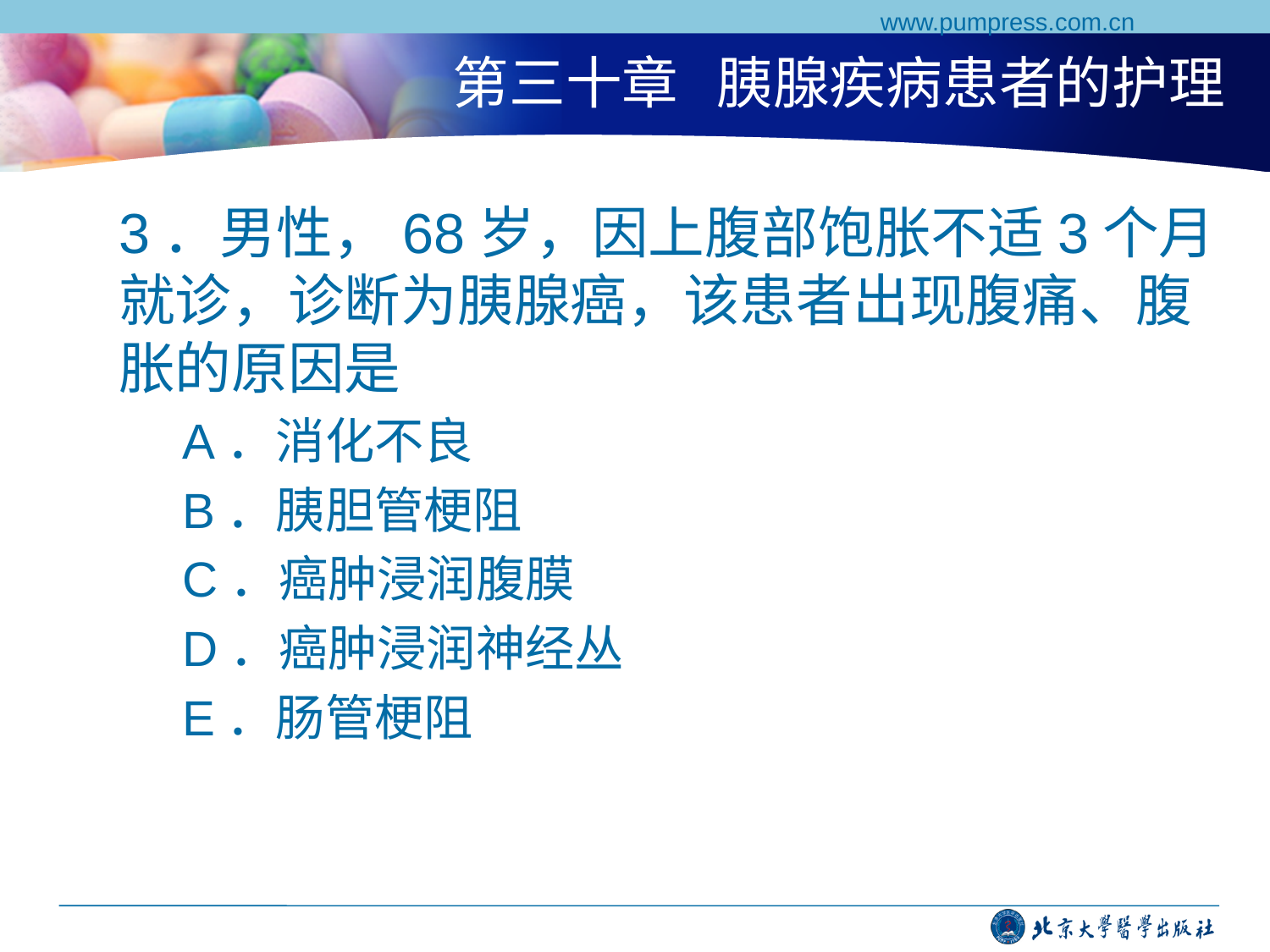

www.pumpress.com.cn
# 第三十章   胰腺疾病患者的护理
3．男性，68岁，因上腹部饱胀不适3个月就诊，诊断为胰腺癌，该患者出现腹痛、腹胀的原因是
A．消化不良
B．胰胆管梗阻
C．癌肿浸润腹膜
D．癌肿浸润神经丛
E．肠管梗阻